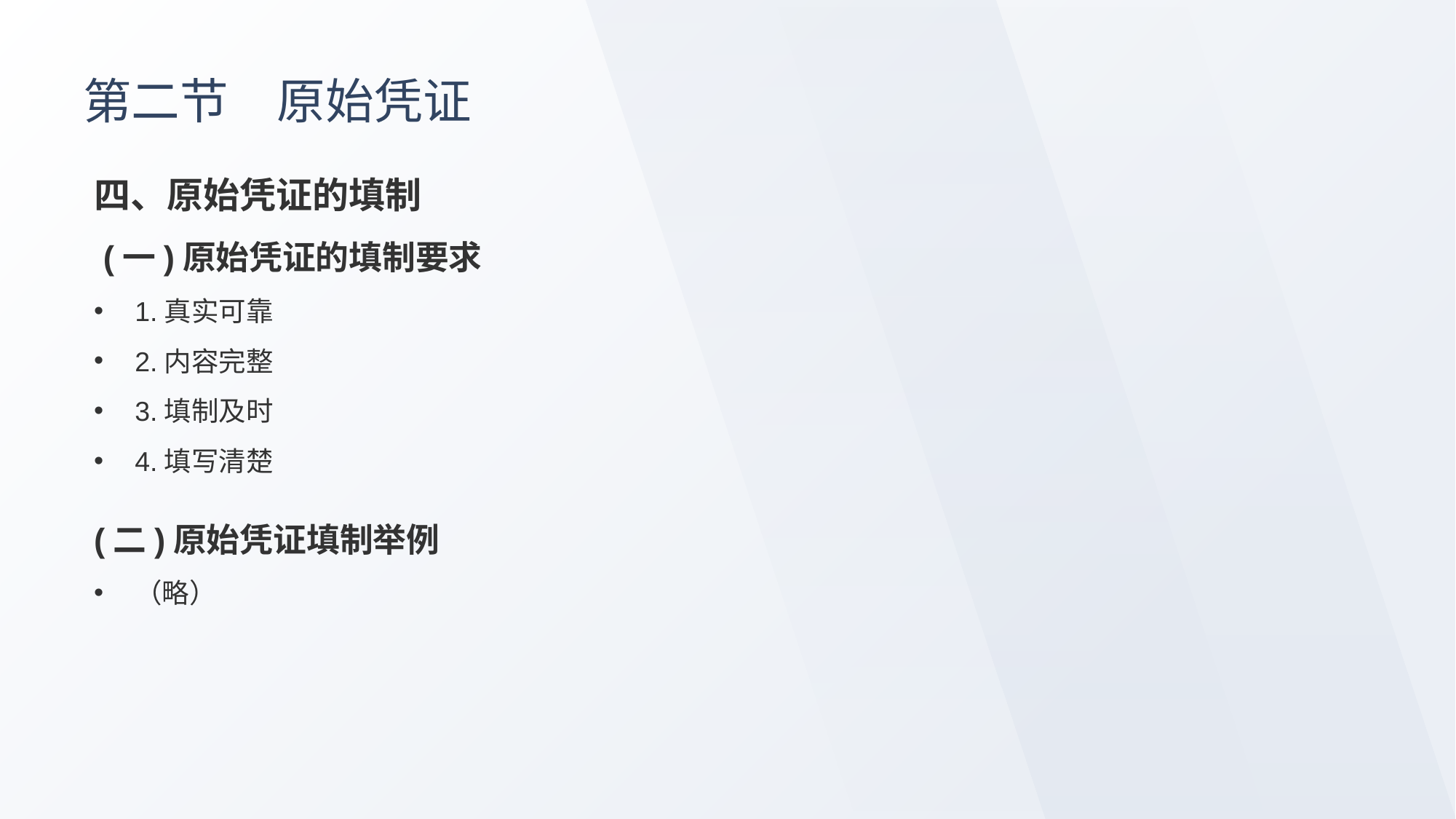

# 第二节　原始凭证
四、原始凭证的填制
 (一)原始凭证的填制要求
1.真实可靠
2.内容完整
3.填制及时
4.填写清楚
(二)原始凭证填制举例
（略）